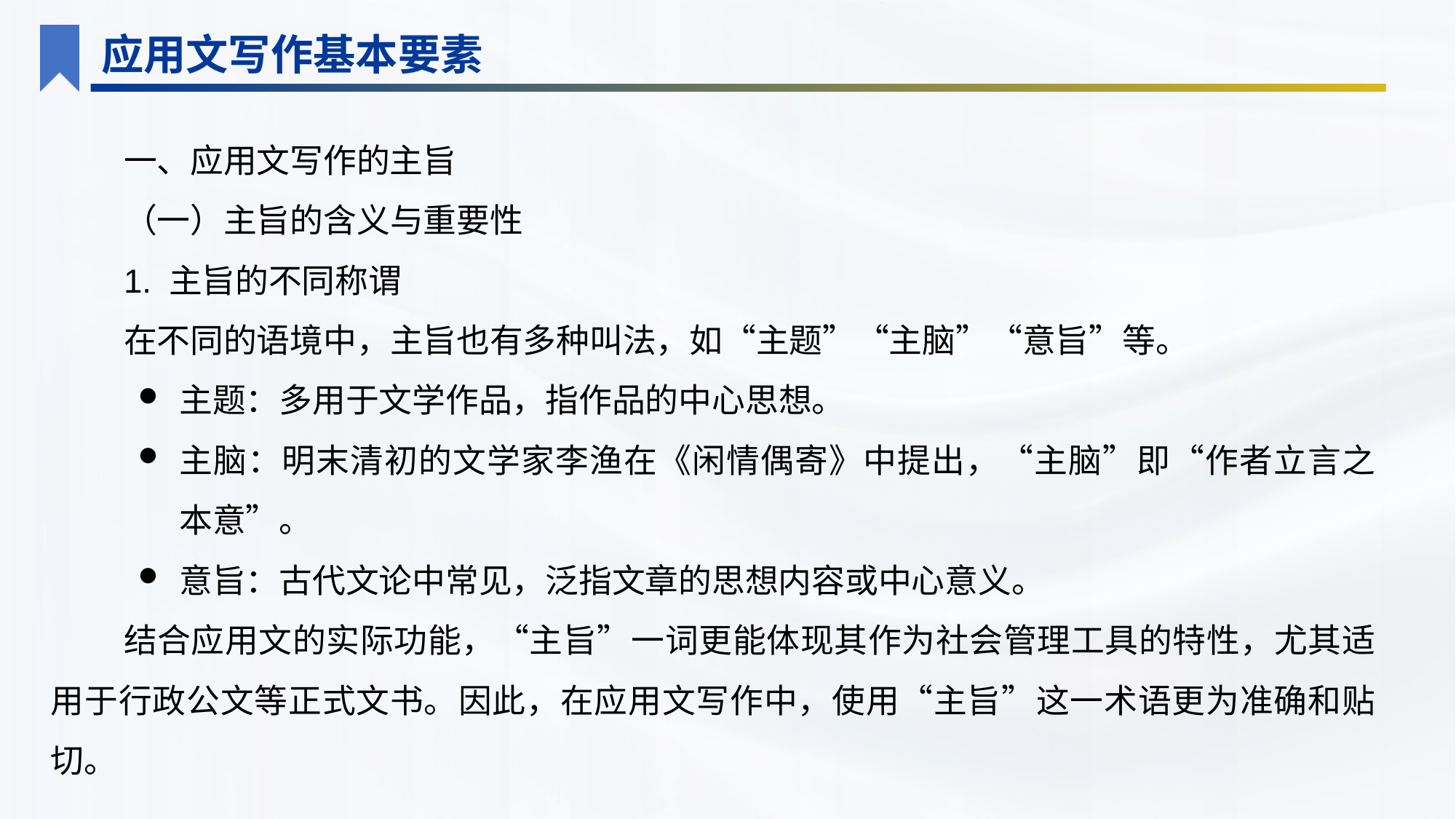

应用文写作基本要素
一、应用文写作的主旨
（一）主旨的含义与重要性
1. 主旨的不同称谓
在不同的语境中，主旨也有多种叫法，如“主题”“主脑”“意旨”等。
主题：多用于文学作品，指作品的中心思想。
主脑：明末清初的文学家李渔在《闲情偶寄》中提出，“主脑”即“作者立言之本意”。
意旨：古代文论中常见，泛指文章的思想内容或中心意义。
结合应用文的实际功能，“主旨”一词更能体现其作为社会管理工具的特性，尤其适用于行政公文等正式文书。因此，在应用文写作中，使用“主旨”这一术语更为准确和贴切。